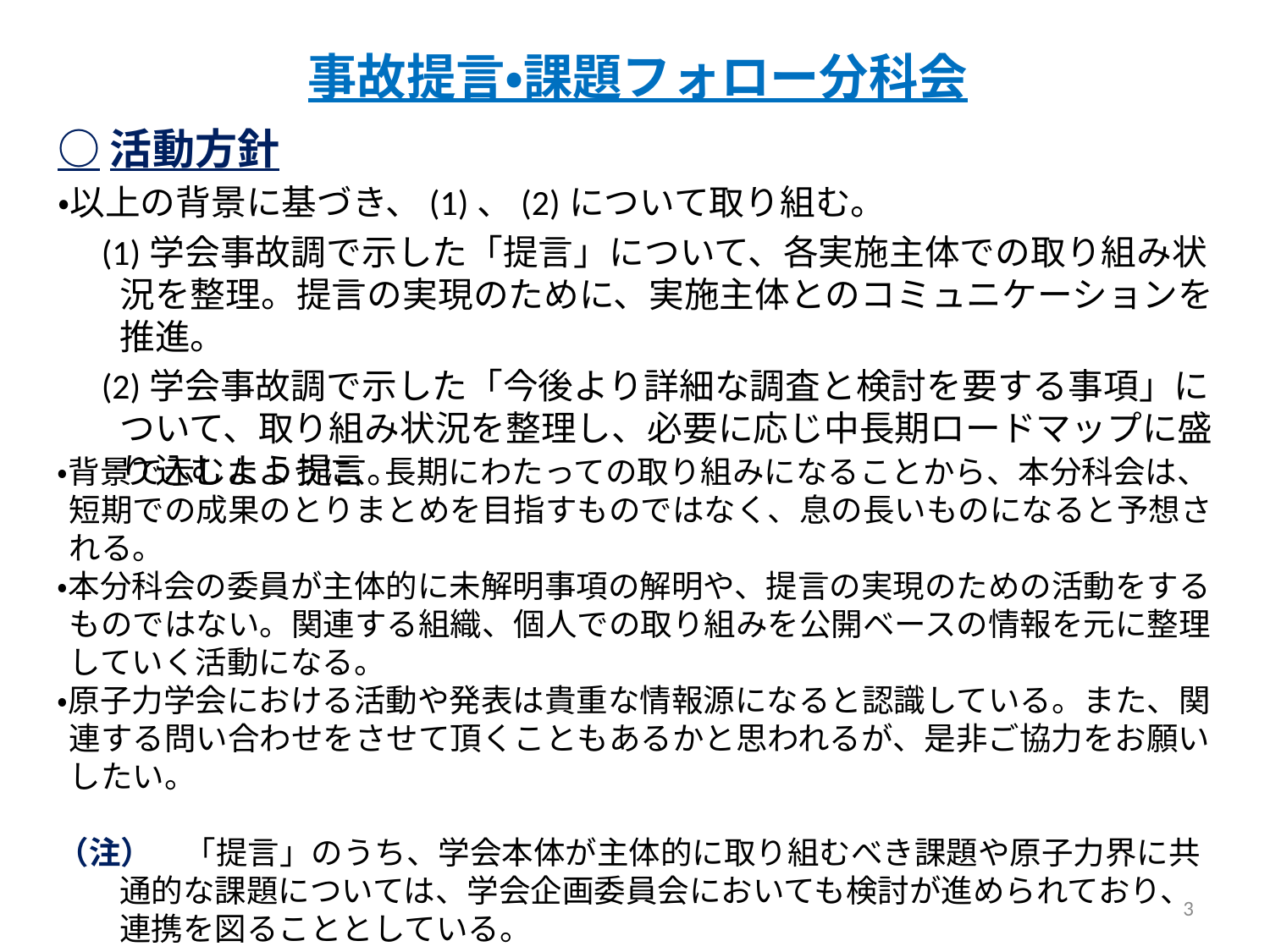

# 事故提言・課題フォロー分科会
○活動方針
・以上の背景に基づき、(1)、(2)について取り組む。
　(1)学会事故調で示した「提言」について、各実施主体での取り組み状況を整理。提言の実現のために、実施主体とのコミュニケーションを推進。
　(2)学会事故調で示した「今後より詳細な調査と検討を要する事項」について、取り組み状況を整理し、必要に応じ中長期ロードマップに盛り込むよう提言。

・背景で示したように、長期にわたっての取り組みになることから、本分科会は、短期での成果のとりまとめを目指すものではなく、息の長いものになると予想される。
・本分科会の委員が主体的に未解明事項の解明や、提言の実現のための活動をするものではない。関連する組織、個人での取り組みを公開ベースの情報を元に整理していく活動になる。
・原子力学会における活動や発表は貴重な情報源になると認識している。また、関連する問い合わせをさせて頂くこともあるかと思われるが、是非ご協力をお願いしたい。

（注）　「提言」のうち、学会本体が主体的に取り組むべき課題や原子力界に共通的な課題については、学会企画委員会においても検討が進められており、連携を図ることとしている。
3